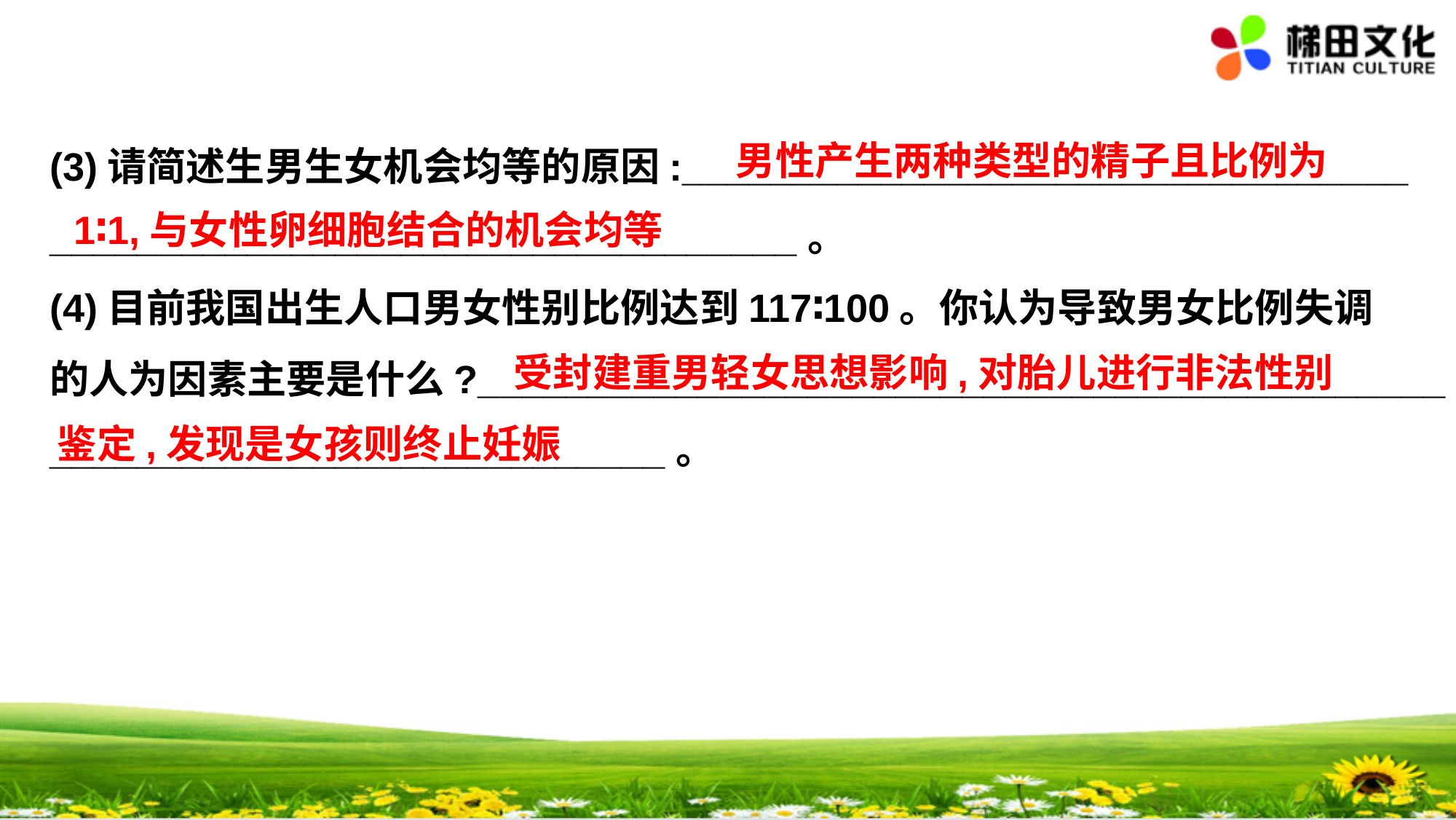

男性产生两种类型的精子且比例为
(3)请简述生男生女机会均等的原因:_________________________________
__________________________________。
(4)目前我国出生人口男女性别比例达到117∶100。你认为导致男女比例失调
的人为因素主要是什么?____________________________________________
____________________________。
1∶1,与女性卵细胞结合的机会均等
　受封建重男轻女思想影响,对胎儿进行非法性别
鉴定,发现是女孩则终止妊娠